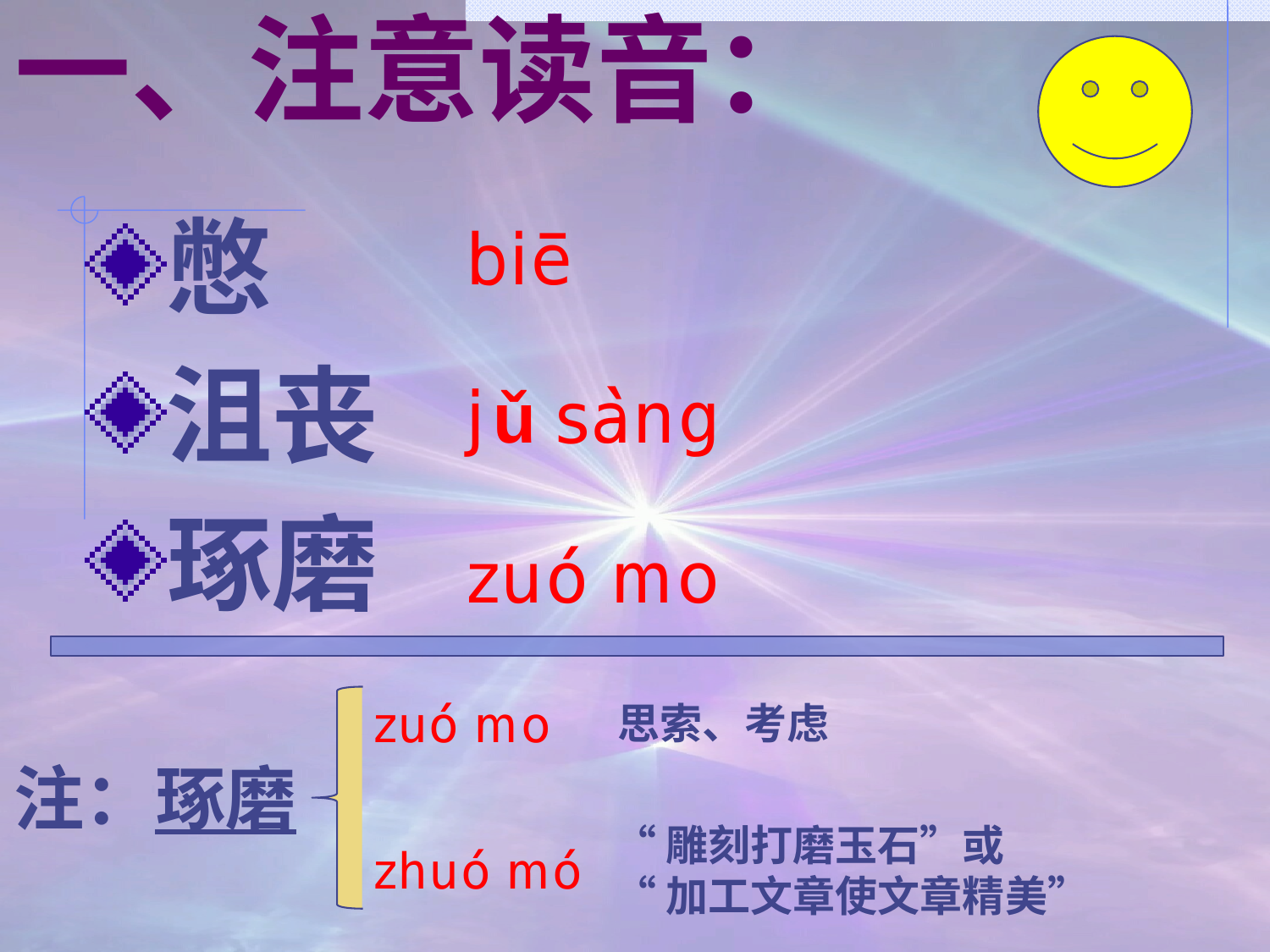

# 一、注意读音：

憋
沮丧
琢磨
biē
jǔ sàng
zuó mo

zuó mo
思索、考虑
注：琢磨
“雕刻打磨玉石”或
“加工文章使文章精美”
zhuó mó